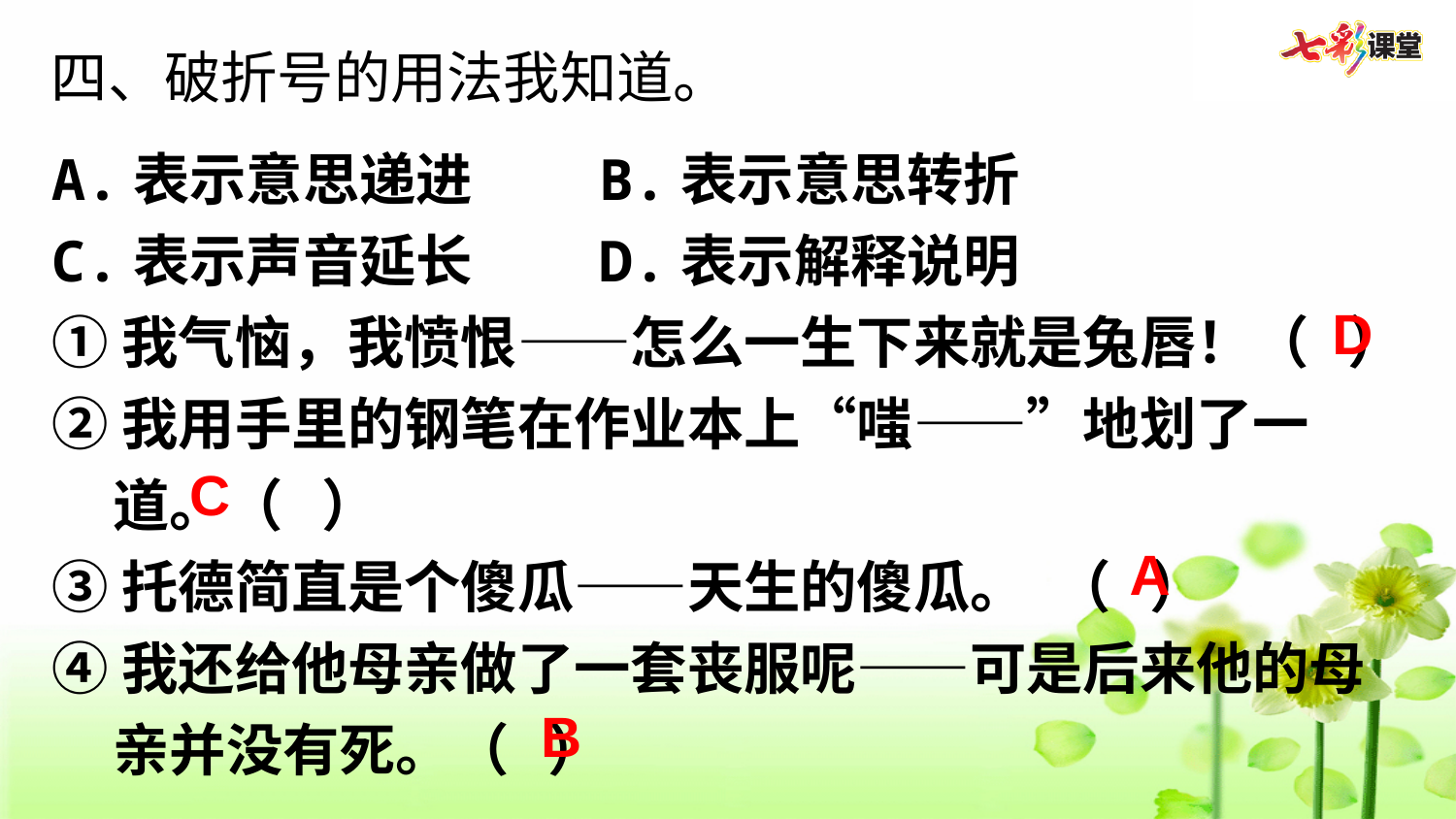

四、破折号的用法我知道。
A.表示意思递进    B.表示意思转折
C.表示声音延长    D.表示解释说明
①我气恼，我愤恨——怎么一生下来就是兔唇！（   ）
②我用手里的钢笔在作业本上“嗤——”地划了一道。（   ）
③托德简直是个傻瓜——天生的傻瓜。 （   ）
④我还给他母亲做了一套丧服呢——可是后来他的母亲并没有死。（   ）
D
C
A
B